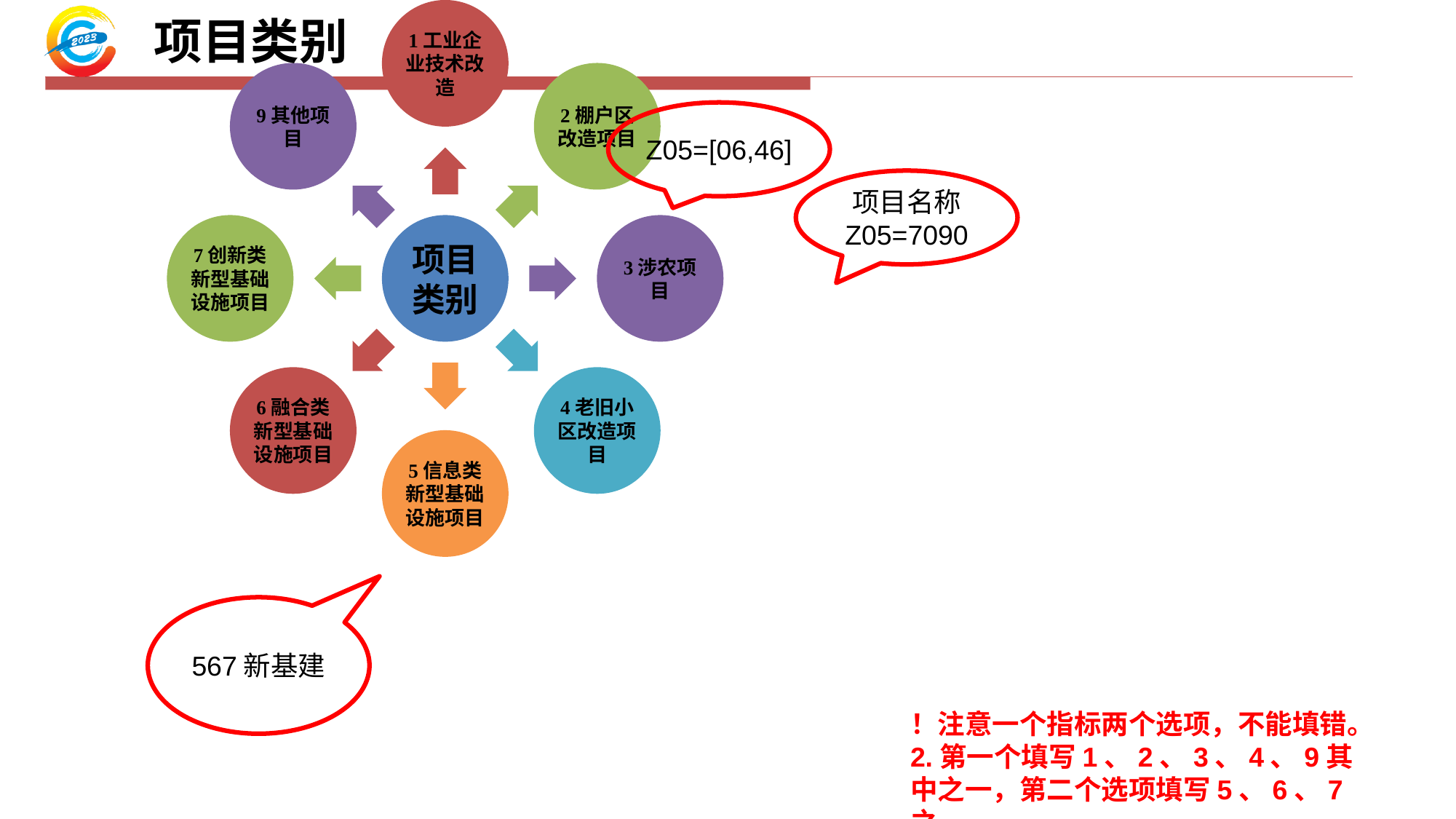

项目类别
Z05=[06,46]
项目名称
Z05=7090
项目类别

1工业企业技术改造

2棚户区改造项目

3涉农项目

4老旧小区改造项目

5信息类新型基础设施项目

6融合类新型基础设施项目

7创新类新型基础设施项目

9其他项目
567新基建
！注意一个指标两个选项，不能填错。
2.第一个填写1、2、3、4、9其中之一，第二个选项填写5、6、7之一